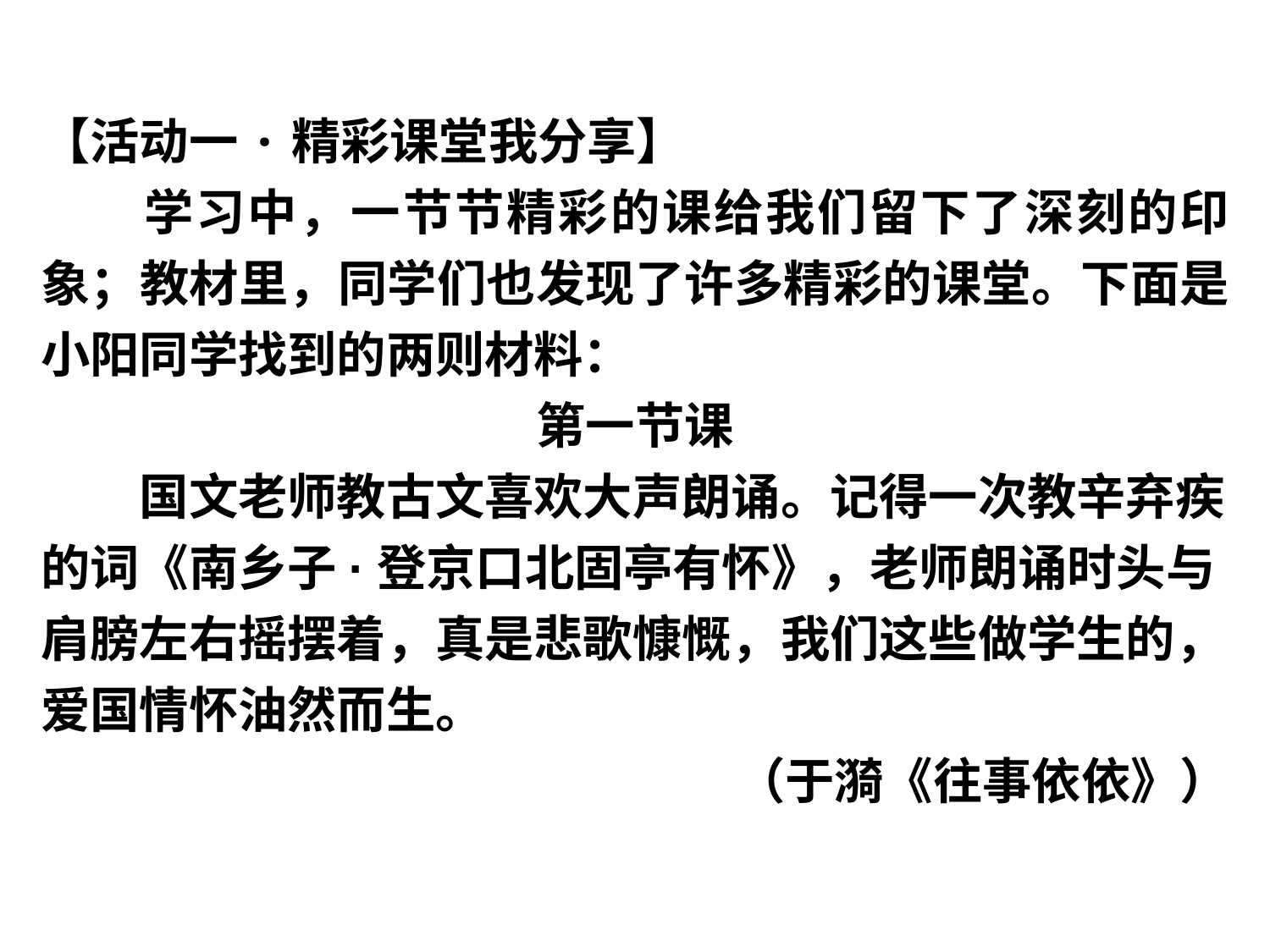

【活动一·精彩课堂我分享】
　　学习中，一节节精彩的课给我们留下了深刻的印象；教材里，同学们也发现了许多精彩的课堂。下面是小阳同学找到的两则材料：
第一节课
　　国文老师教古文喜欢大声朗诵。记得一次教辛弃疾的词《南乡子·登京口北固亭有怀》，老师朗诵时头与肩膀左右摇摆着，真是悲歌慷慨，我们这些做学生的，爱国情怀油然而生。
（于漪《往事依依》）